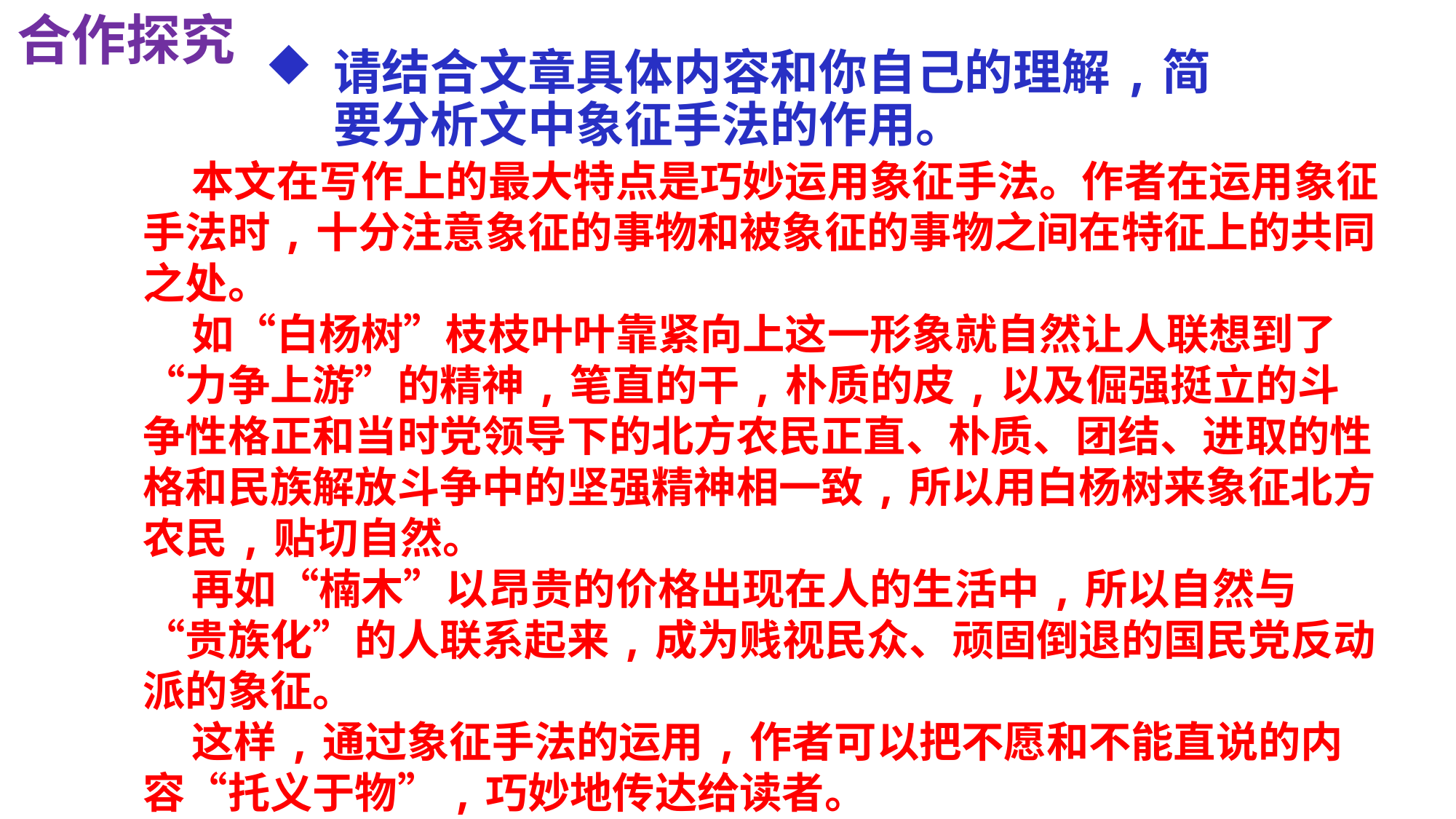

合作探究
# 请结合文章具体内容和你自己的理解,简要分析文中象征手法的作用。
    本文在写作上的最大特点是巧妙运用象征手法。作者在运用象征手法时,十分注意象征的事物和被象征的事物之间在特征上的共同之处。
    如“白杨树”枝枝叶叶靠紧向上这一形象就自然让人联想到了“力争上游”的精神,笔直的干,朴质的皮,以及倔强挺立的斗争性格正和当时党领导下的北方农民正直、朴质、团结、进取的性格和民族解放斗争中的坚强精神相一致,所以用白杨树来象征北方农民,贴切自然。
    再如“楠木”以昂贵的价格出现在人的生活中,所以自然与“贵族化”的人联系起来,成为贱视民众、顽固倒退的国民党反动派的象征。
    这样,通过象征手法的运用,作者可以把不愿和不能直说的内容“托义于物”,巧妙地传达给读者。